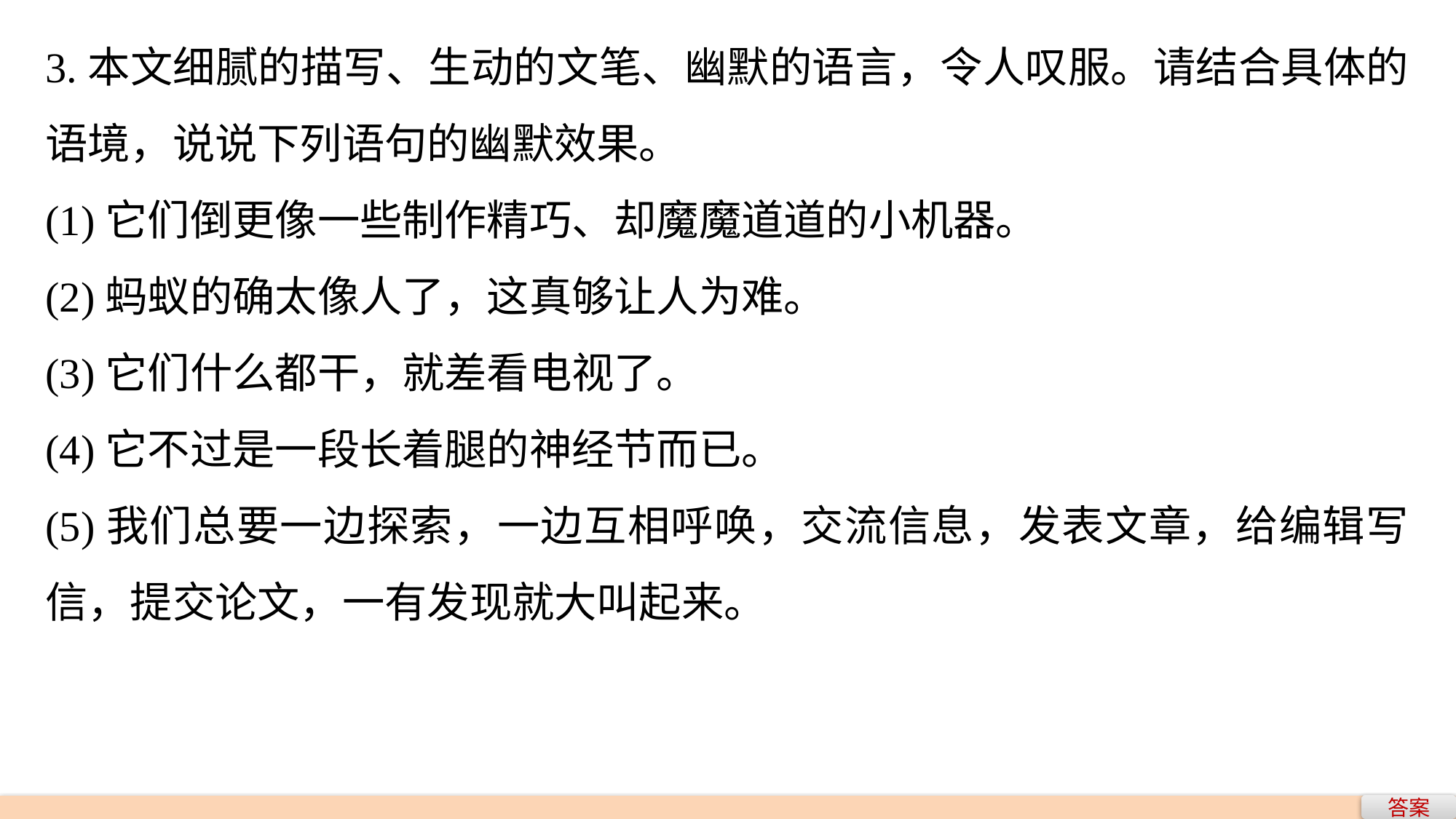

3.本文细腻的描写、生动的文笔、幽默的语言，令人叹服。请结合具体的语境，说说下列语句的幽默效果。
(1)它们倒更像一些制作精巧、却魔魔道道的小机器。
(2)蚂蚁的确太像人了，这真够让人为难。
(3)它们什么都干，就差看电视了。
(4)它不过是一段长着腿的神经节而已。
(5)我们总要一边探索，一边互相呼唤，交流信息，发表文章，给编辑写信，提交论文，一有发现就大叫起来。
答案